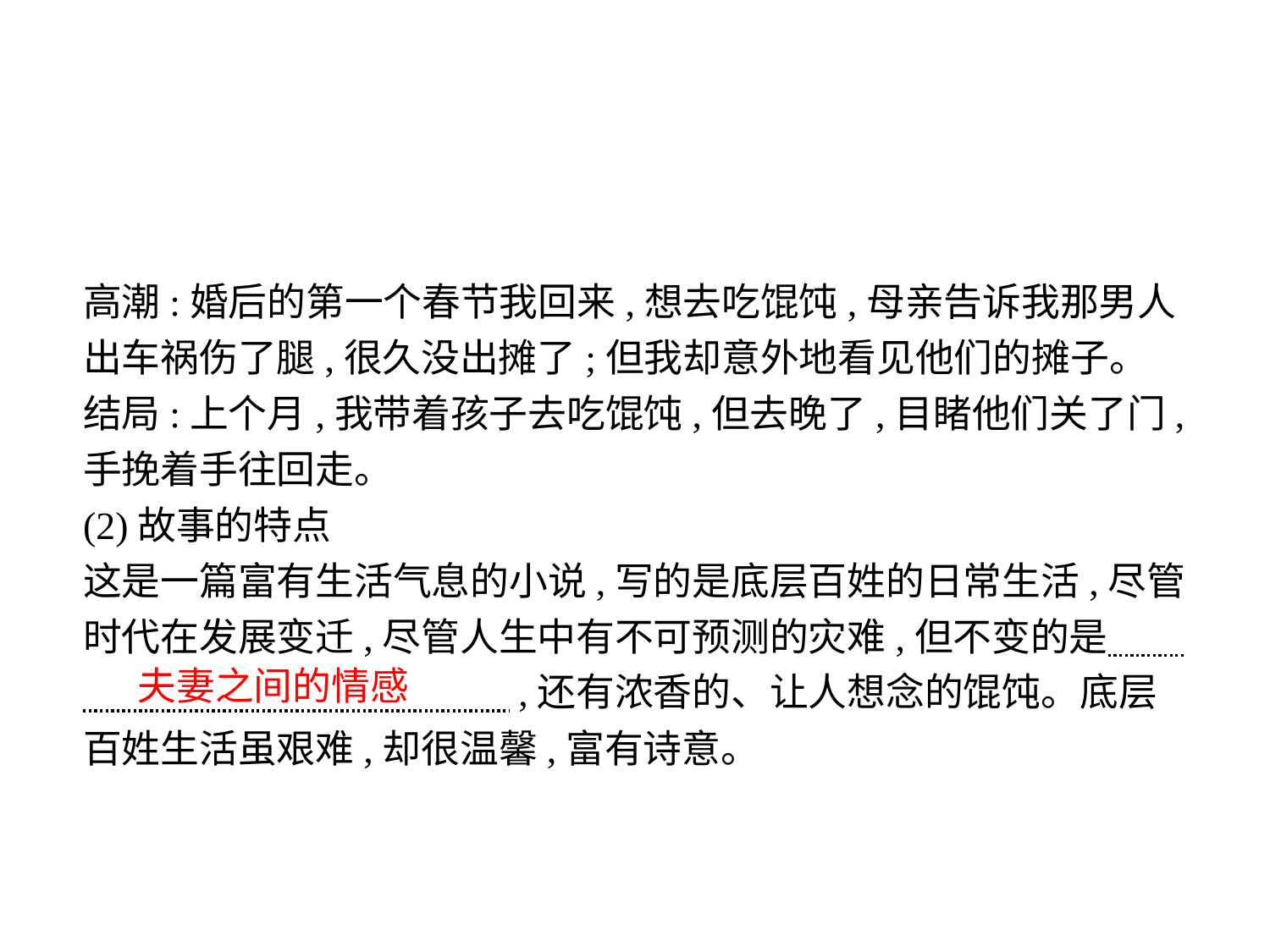

高潮:婚后的第一个春节我回来,想去吃馄饨,母亲告诉我那男人
出车祸伤了腿,很久没出摊了;但我却意外地看见他们的摊子。
结局:上个月,我带着孩子去吃馄饨,但去晚了,目睹他们关了门,手挽着手往回走。
(2)故事的特点
这是一篇富有生活气息的小说,写的是底层百姓的日常生活,尽管时代在发展变迁,尽管人生中有不可预测的灾难,但不变的是　　　　　　　　　　　　　,还有浓香的、让人想念的馄饨。底层百姓生活虽艰难,却很温馨,富有诗意。
夫妻之间的情感
-23-